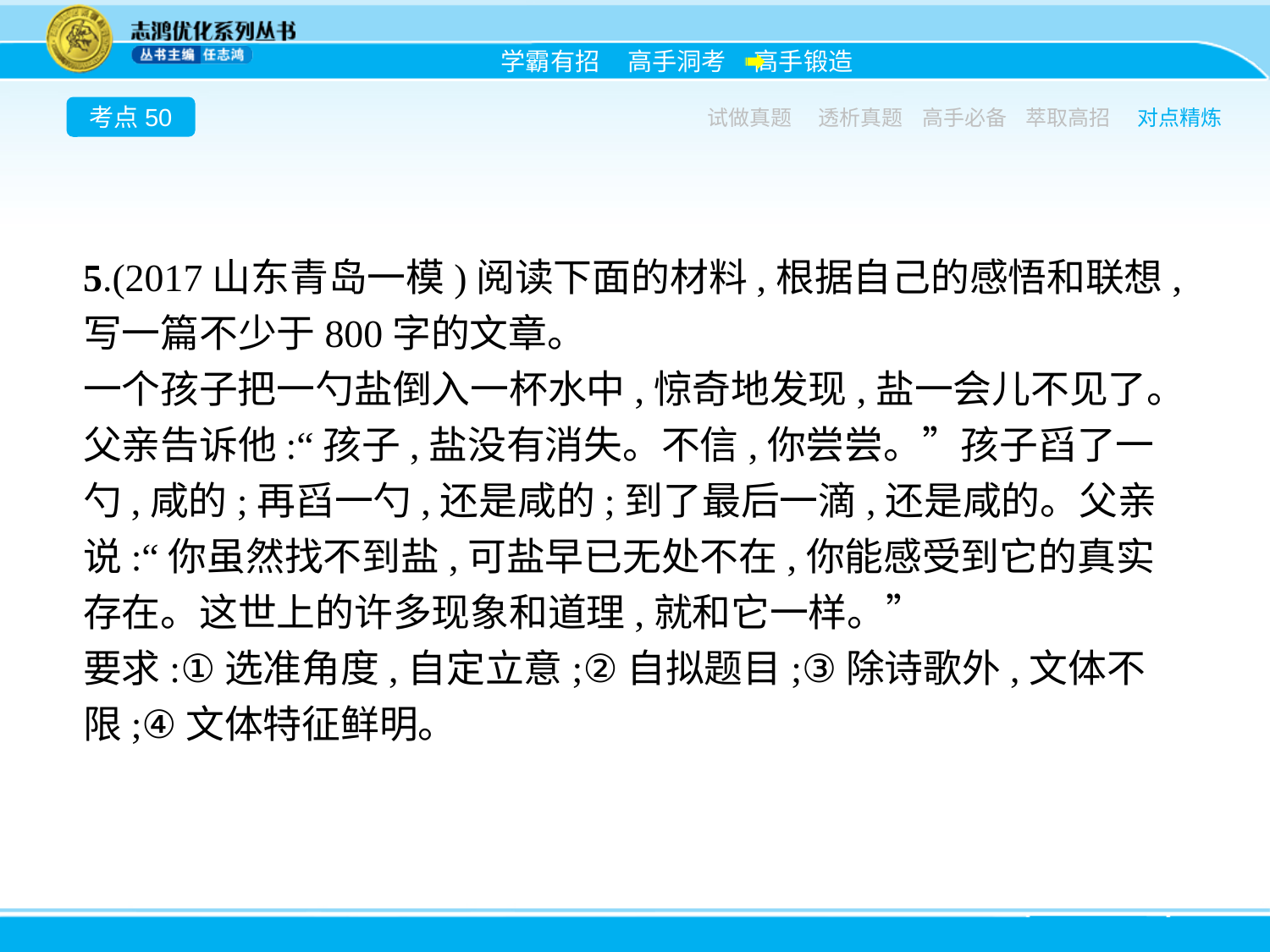

考点50
试做真题
透析真题
高手必备
萃取高招
对点精炼
5.(2017山东青岛一模)阅读下面的材料,根据自己的感悟和联想,写一篇不少于800字的文章。
一个孩子把一勺盐倒入一杯水中,惊奇地发现,盐一会儿不见了。父亲告诉他:“孩子,盐没有消失。不信,你尝尝。”孩子舀了一勺,咸的;再舀一勺,还是咸的;到了最后一滴,还是咸的。父亲说:“你虽然找不到盐,可盐早已无处不在,你能感受到它的真实存在。这世上的许多现象和道理,就和它一样。”
要求:①选准角度,自定立意;②自拟题目;③除诗歌外,文体不限;④文体特征鲜明。